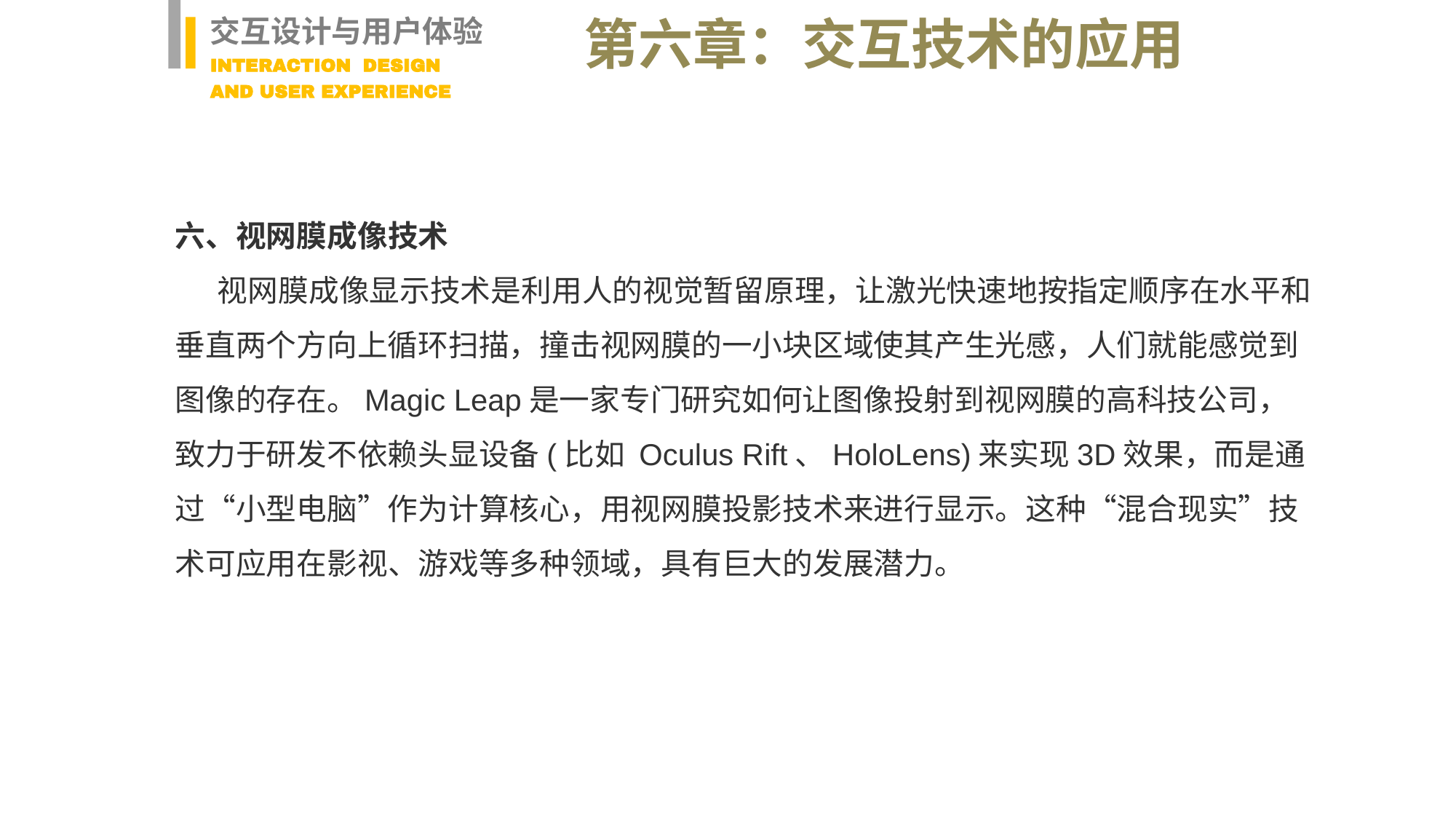

交互设计与用户体验
INTERACTION  DESIGN
AND USER EXPERIENCE
第六章：交互技术的应用

六、视网膜成像技术
视网膜成像显示技术是利用人的视觉暂留原理，让激光快速地按指定顺序在水平和垂直两个方向上循环扫描，撞击视网膜的一小块区域使其产生光感，人们就能感觉到图像的存在。Magic Leap是一家专门研究如何让图像投射到视网膜的高科技公司，致力于研发不依赖头显设备(比如 Oculus Rift、HoloLens)来实现3D效果，而是通过“小型电脑”作为计算核心，用视网膜投影技术来进行显示。这种“混合现实”技术可应用在影视、游戏等多种领域，具有巨大的发展潜力。